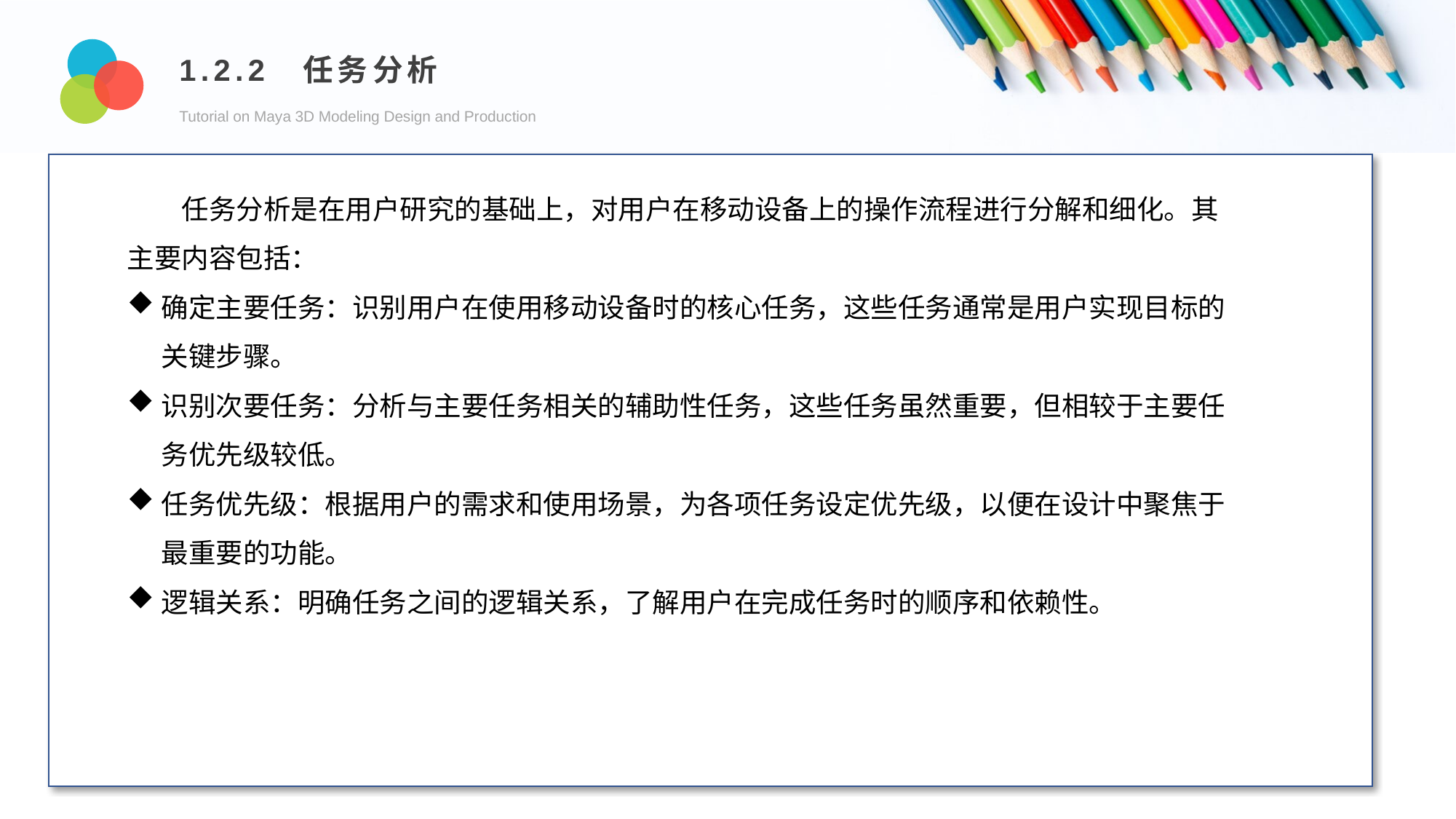

1.2.2  任务分析
Tutorial on Maya 3D Modeling Design and Production
Design and Production
任务分析是在用户研究的基础上，对用户在移动设备上的操作流程进行分解和细化。其主要内容包括：
确定主要任务：识别用户在使用移动设备时的核心任务，这些任务通常是用户实现目标的关键步骤。
识别次要任务：分析与主要任务相关的辅助性任务，这些任务虽然重要，但相较于主要任务优先级较低。
任务优先级：根据用户的需求和使用场景，为各项任务设定优先级，以便在设计中聚焦于最重要的功能。
逻辑关系：明确任务之间的逻辑关系，了解用户在完成任务时的顺序和依赖性。